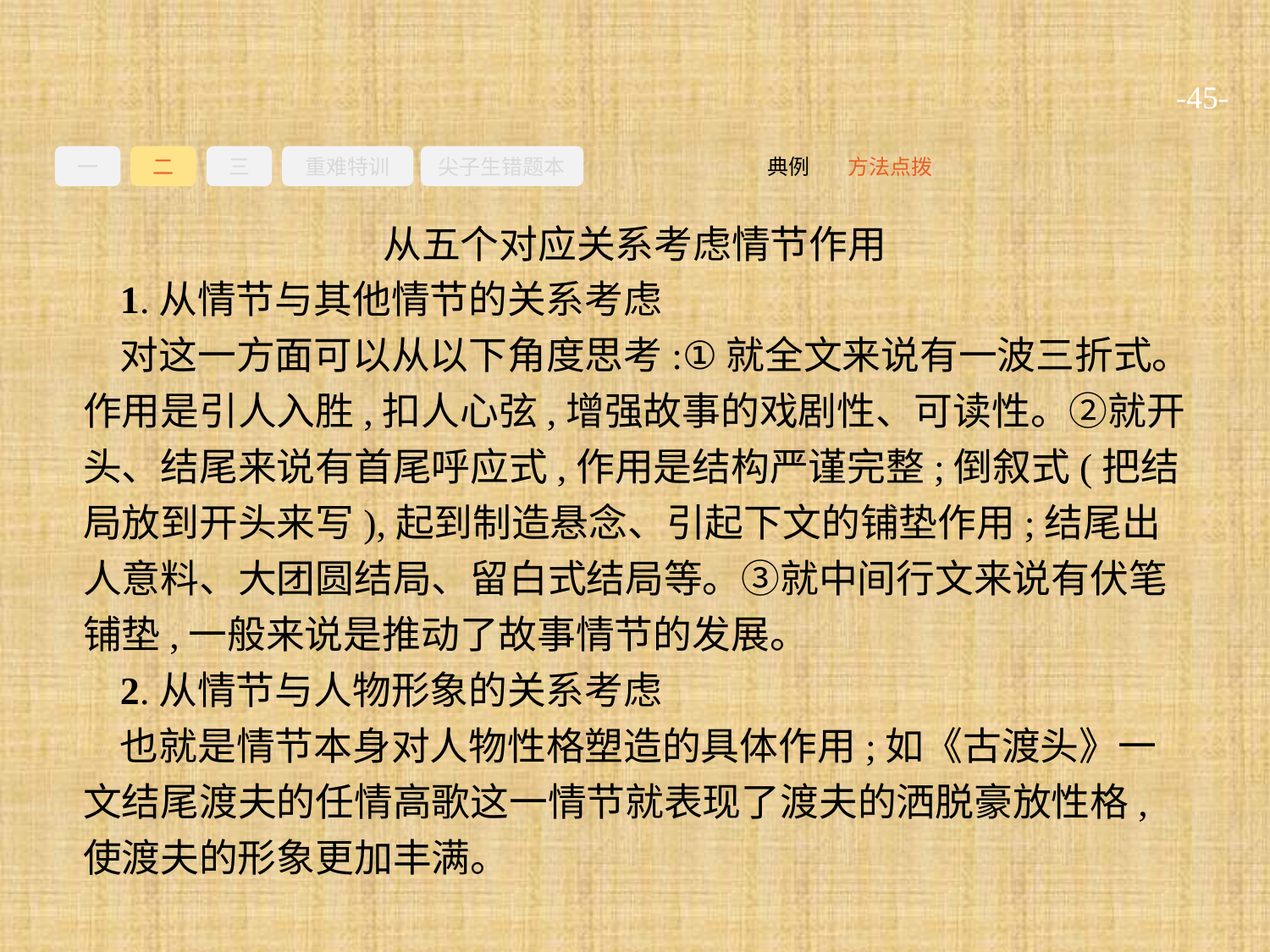

-45-
一
二
三
重难特训
尖子生错题本
方法点拨
典例
从五个对应关系考虑情节作用
1.从情节与其他情节的关系考虑
对这一方面可以从以下角度思考:①就全文来说有一波三折式。作用是引人入胜,扣人心弦,增强故事的戏剧性、可读性。②就开头、结尾来说有首尾呼应式,作用是结构严谨完整;倒叙式(把结局放到开头来写),起到制造悬念、引起下文的铺垫作用;结尾出人意料、大团圆结局、留白式结局等。③就中间行文来说有伏笔铺垫,一般来说是推动了故事情节的发展。
2.从情节与人物形象的关系考虑
也就是情节本身对人物性格塑造的具体作用;如《古渡头》一文结尾渡夫的任情高歌这一情节就表现了渡夫的洒脱豪放性格,使渡夫的形象更加丰满。